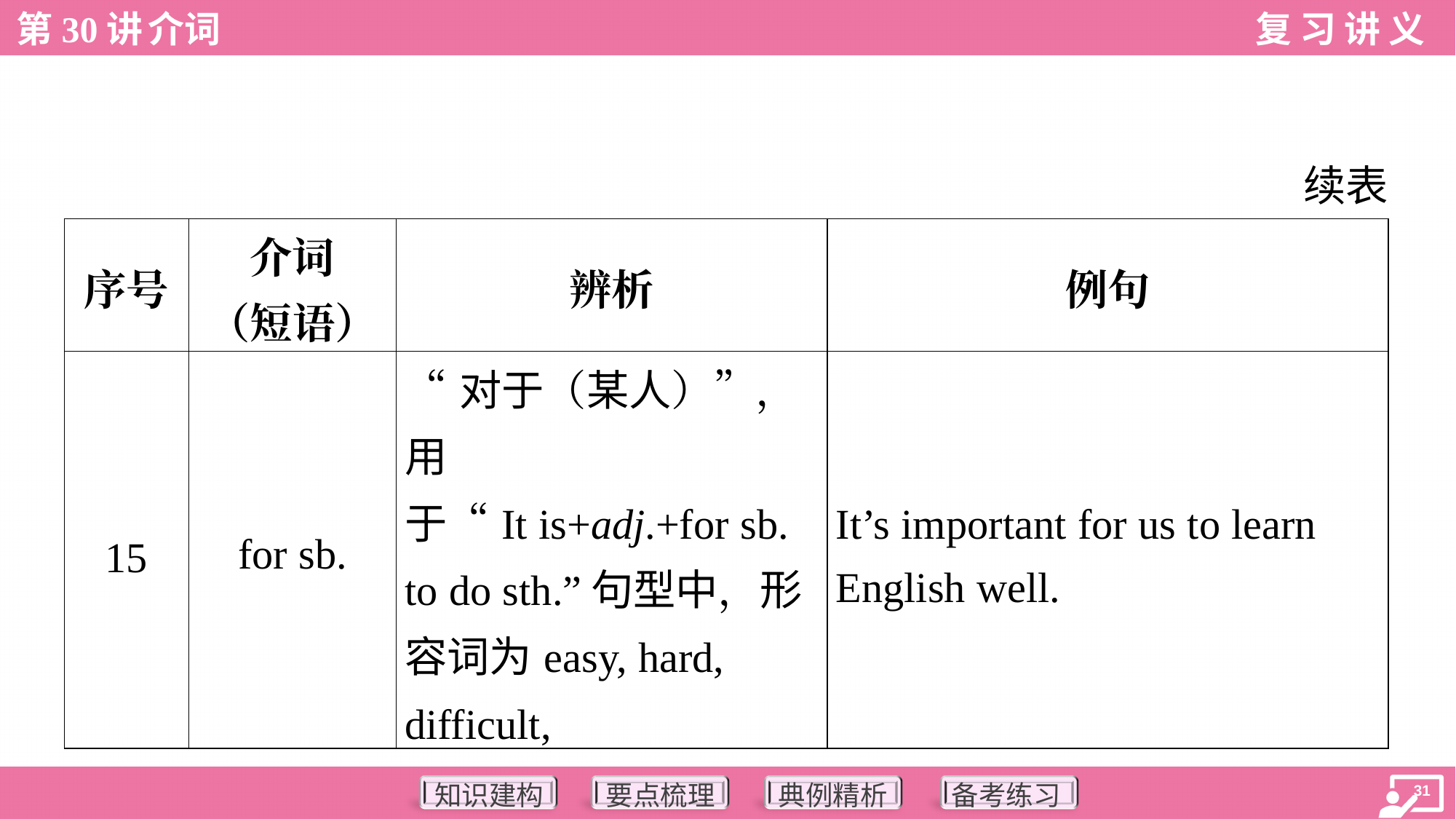

续表
| 序号 | 介词 （短语） | 辨析 | 例句 |
| --- | --- | --- | --- |
| 15 | for sb. | “对于（某人）”，用 于“It is+adj.+for sb. to do sth.”句型中，形 容词为easy, hard, difficult, | It’s important for us to learn English well. |